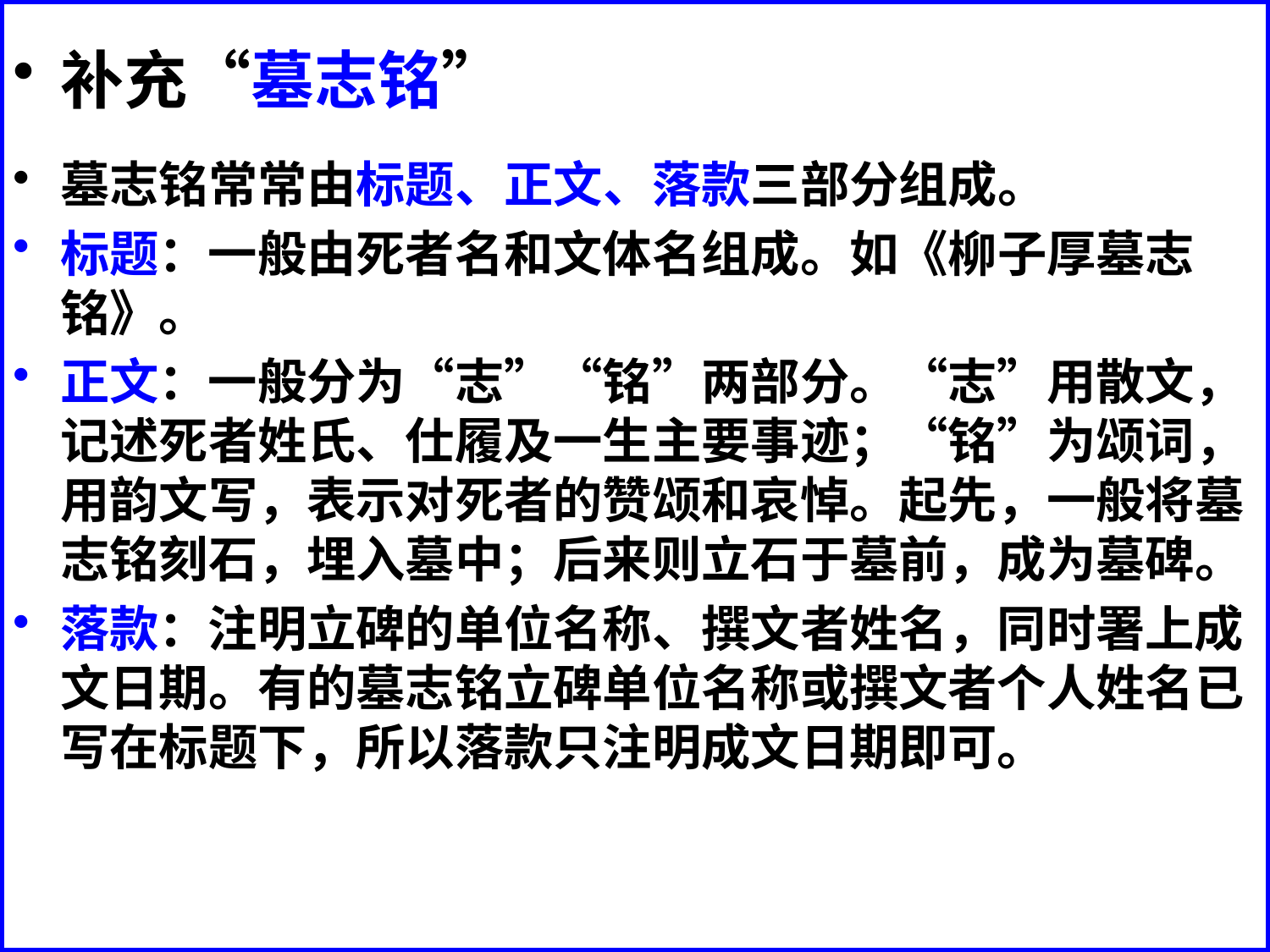

补充“墓志铭”
墓志铭常常由标题、正文、落款三部分组成。
标题：一般由死者名和文体名组成。如《柳子厚墓志铭》。
正文：一般分为“志”“铭”两部分。“志”用散文，记述死者姓氏、仕履及一生主要事迹；“铭”为颂词，用韵文写，表示对死者的赞颂和哀悼。起先，一般将墓志铭刻石，埋入墓中；后来则立石于墓前，成为墓碑。
落款：注明立碑的单位名称、撰文者姓名，同时署上成文日期。有的墓志铭立碑单位名称或撰文者个人姓名已写在标题下，所以落款只注明成文日期即可。